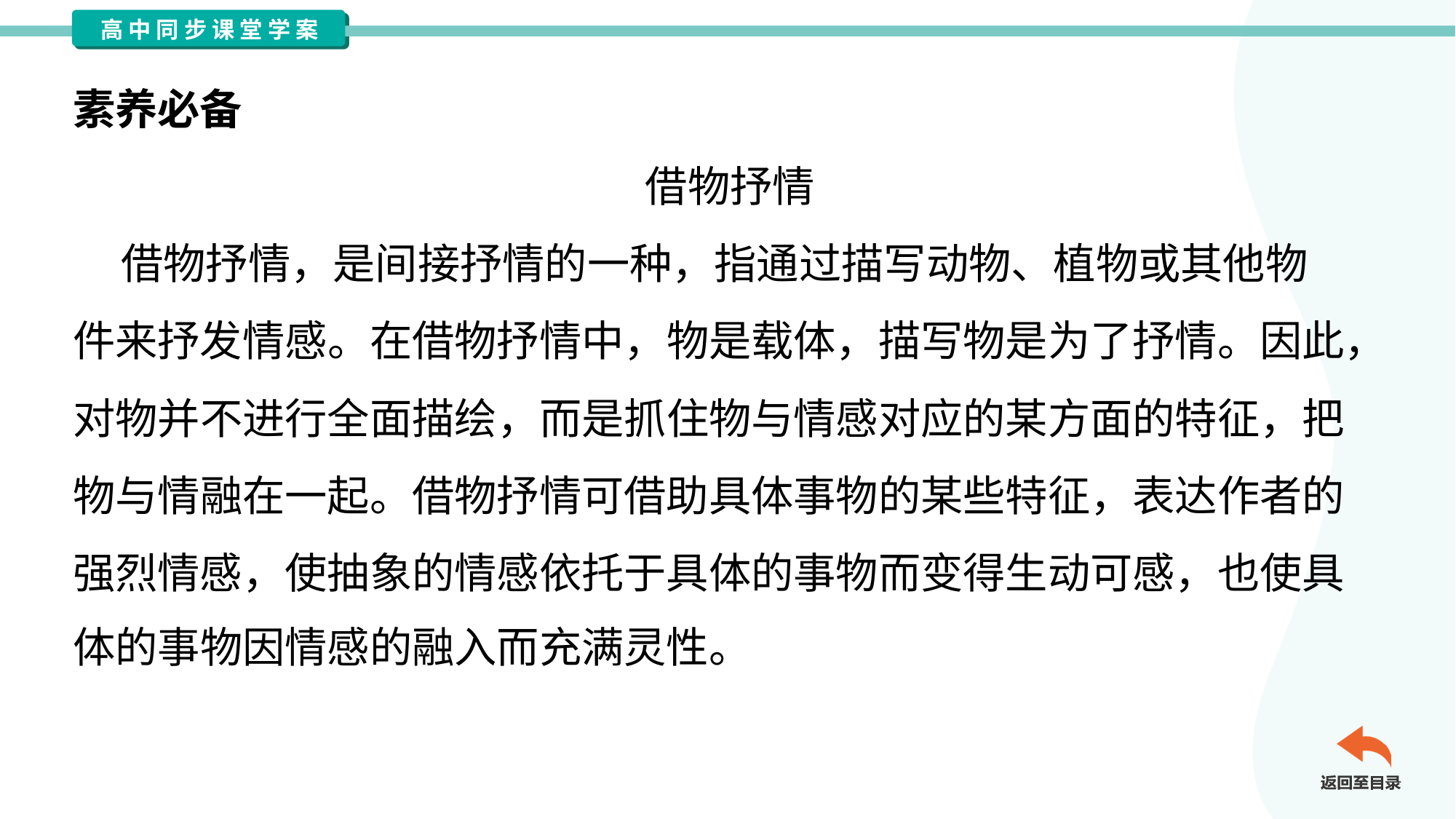

素养必备
借物抒情
    借物抒情，是间接抒情的一种，指通过描写动物、植物或其他物
件来抒发情感。在借物抒情中，物是载体，描写物是为了抒情。因此，
对物并不进行全面描绘，而是抓住物与情感对应的某方面的特征，把
物与情融在一起。借物抒情可借助具体事物的某些特征，表达作者的
强烈情感，使抽象的情感依托于具体的事物而变得生动可感，也使具
体的事物因情感的融入而充满灵性。